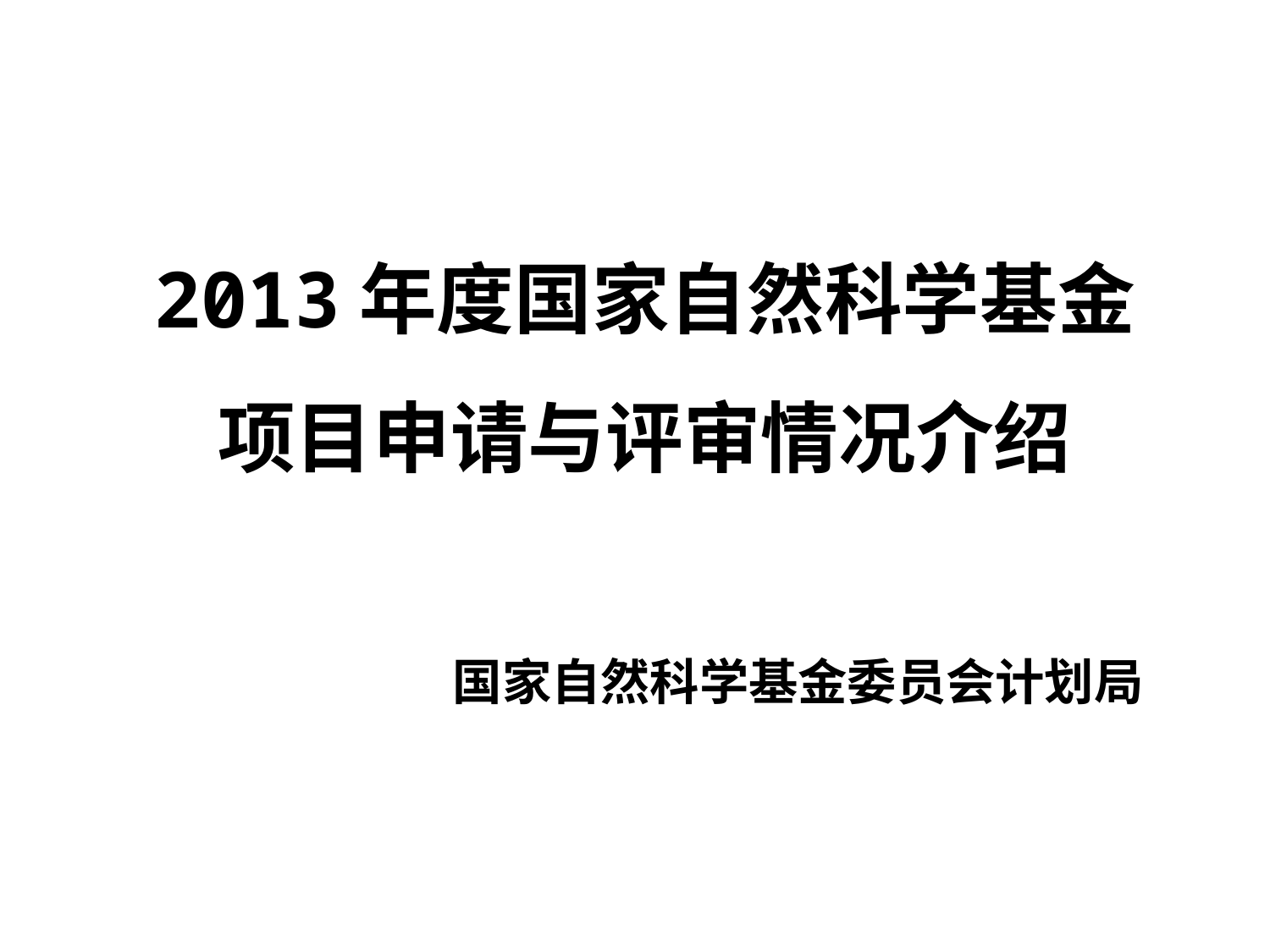

# 2013年度国家自然科学基金 项目申请与评审情况介绍
国家自然科学基金委员会计划局